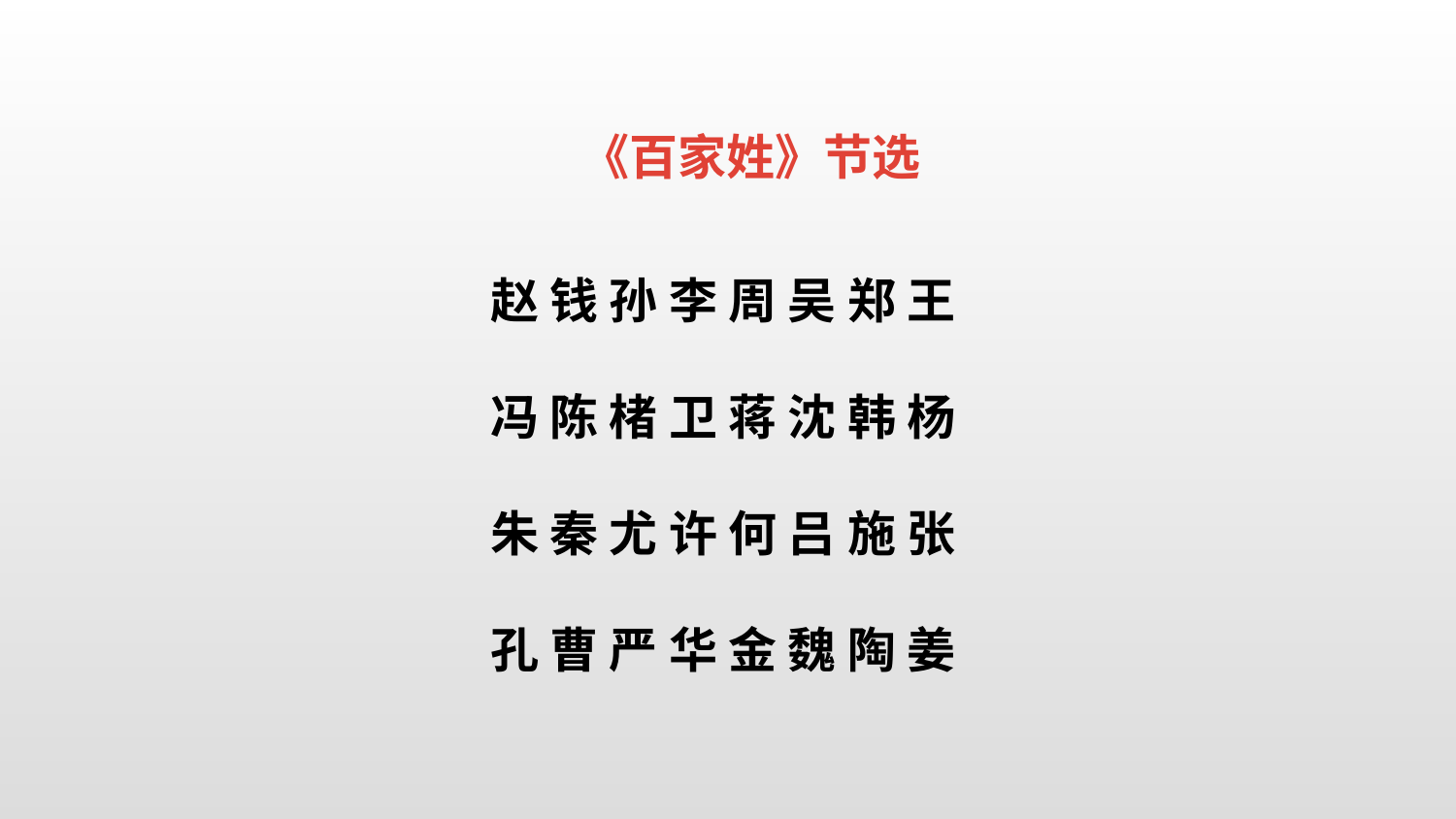

《百家姓》节选
赵 钱 孙 李 周 吴 郑 王
冯 陈 楮 卫 蒋 沈 韩 杨
朱 秦 尤 许 何 吕 施 张
孔 曹 严 华 金 魏 陶 姜